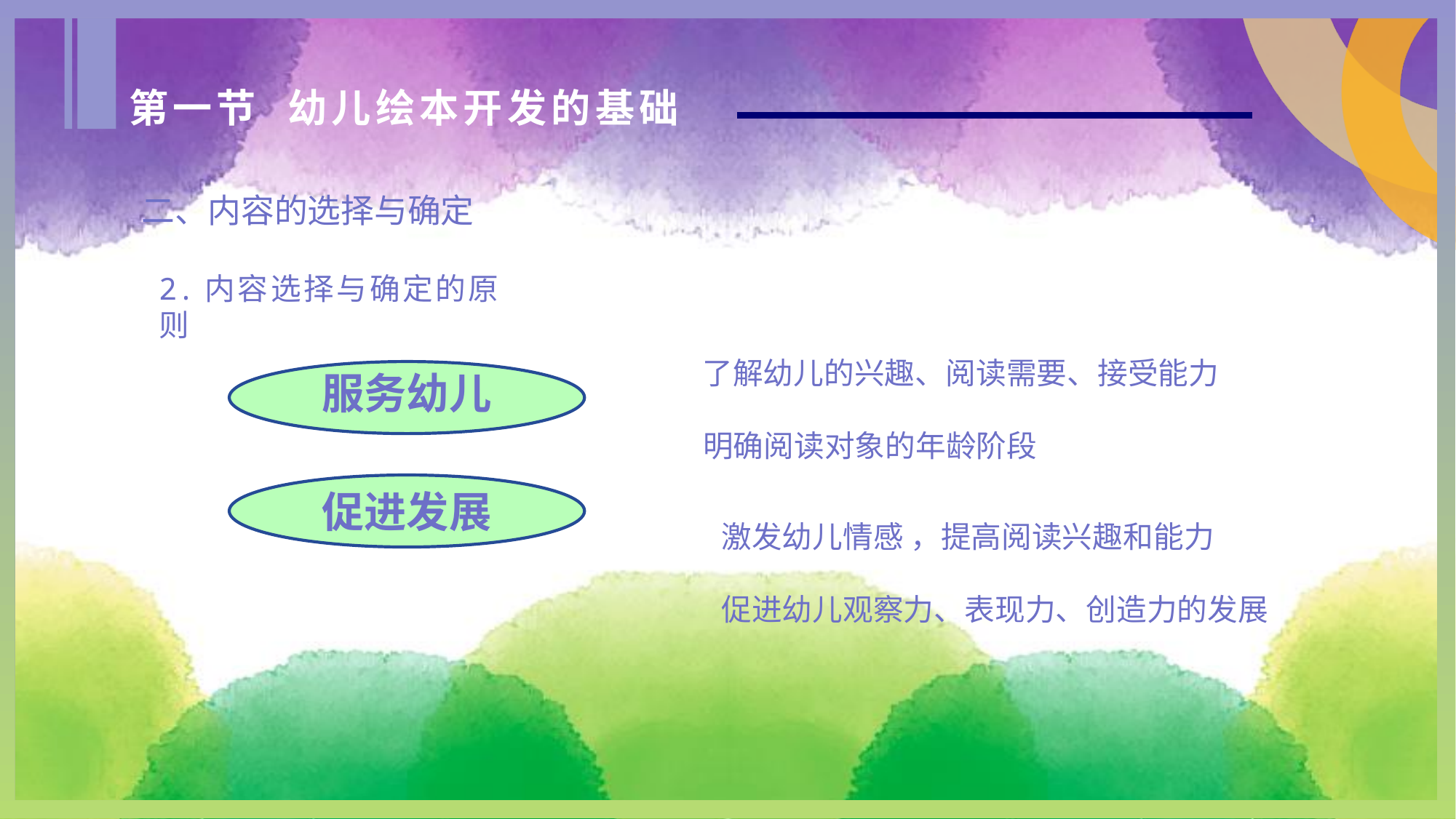

第一节  幼儿绘本开发的基础

二、内容的选择与确定
2.内容选择与确定的原则
  了解幼儿的兴趣、阅读需要、接受能力

  明确阅读对象的年龄阶段

服务幼儿

促进发展
激发幼儿情感 ，提高阅读兴趣和能力

促进幼儿观察力、表现力、创造力的发展